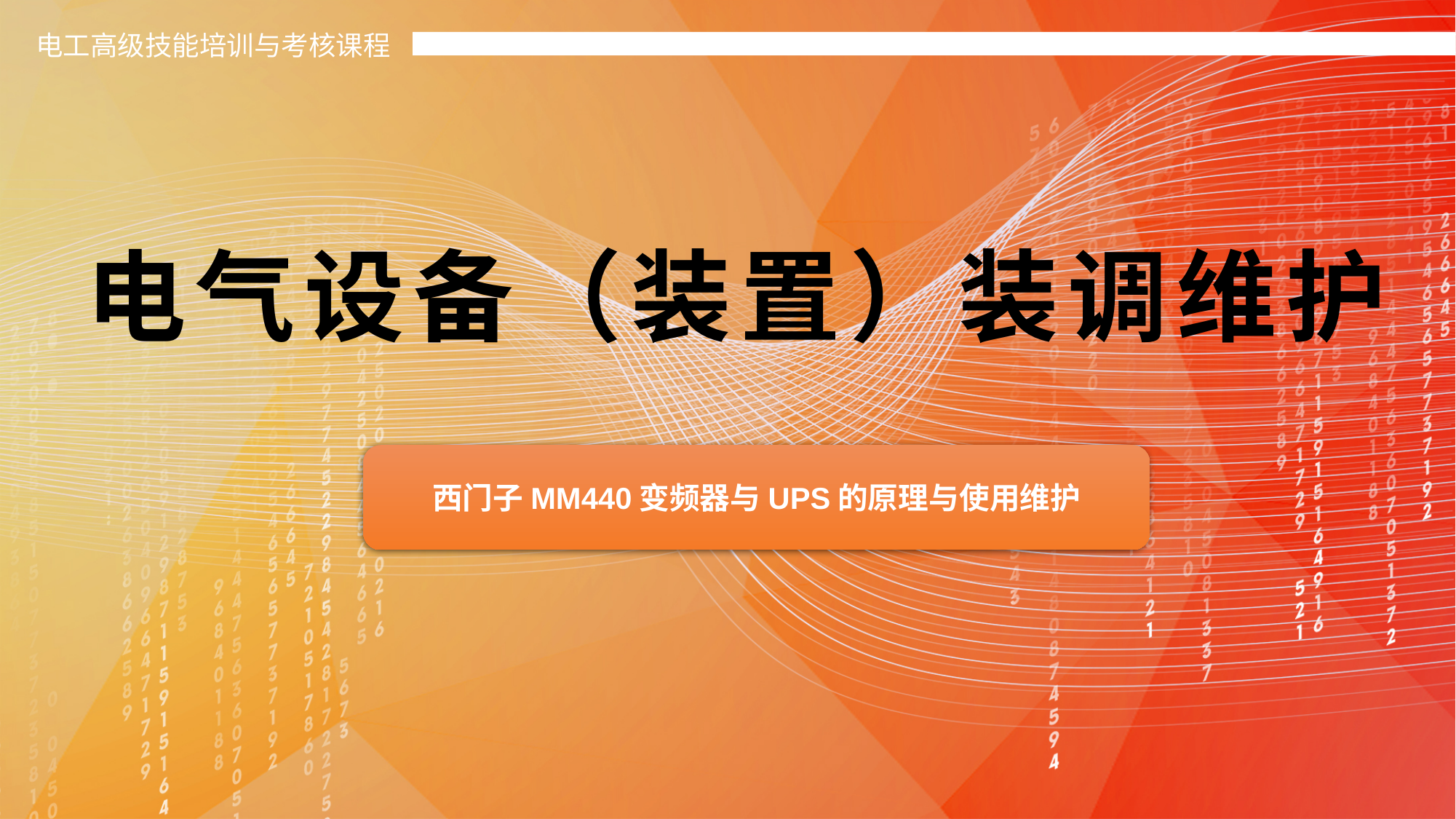

电工高级技能培训与考核课程

电气设备（装置）装调维护

西门子MM440变频器与UPS的原理与使用维护